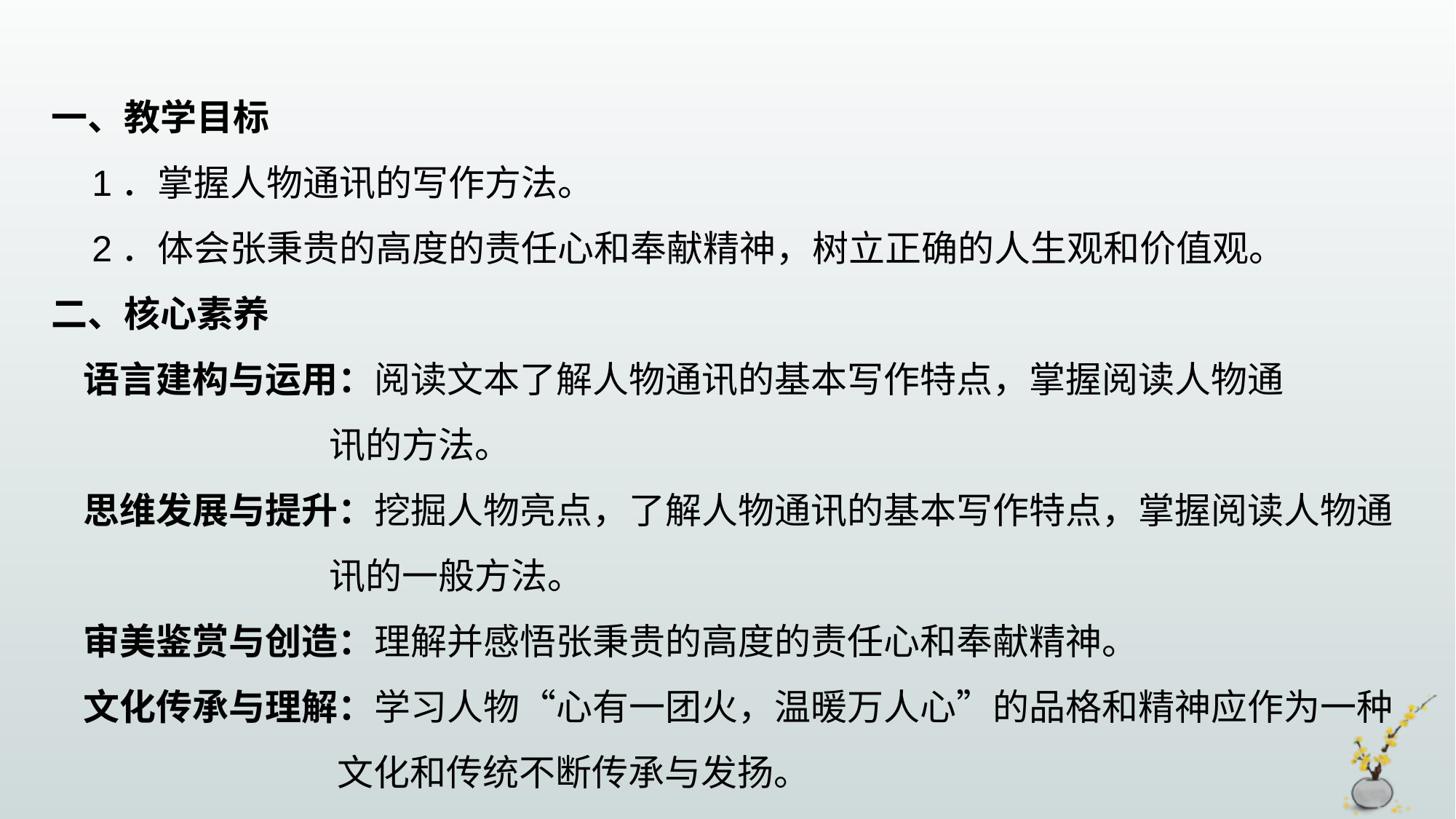

一、教学目标
    1．掌握人物通讯的写作方法。
    2．体会张秉贵的高度的责任心和奉献精神，树立正确的人生观和价值观。
二、核心素养
语言建构与运用：阅读文本了解人物通讯的基本写作特点，掌握阅读人物通
                             讯的方法。
思维发展与提升：挖掘人物亮点，了解人物通讯的基本写作特点，掌握阅读人物通
                             讯的一般方法。
审美鉴赏与创造：理解并感悟张秉贵的高度的责任心和奉献精神。
文化传承与理解：学习人物“心有一团火，温暖万人心”的品格和精神应作为一种
                              文化和传统不断传承与发扬。